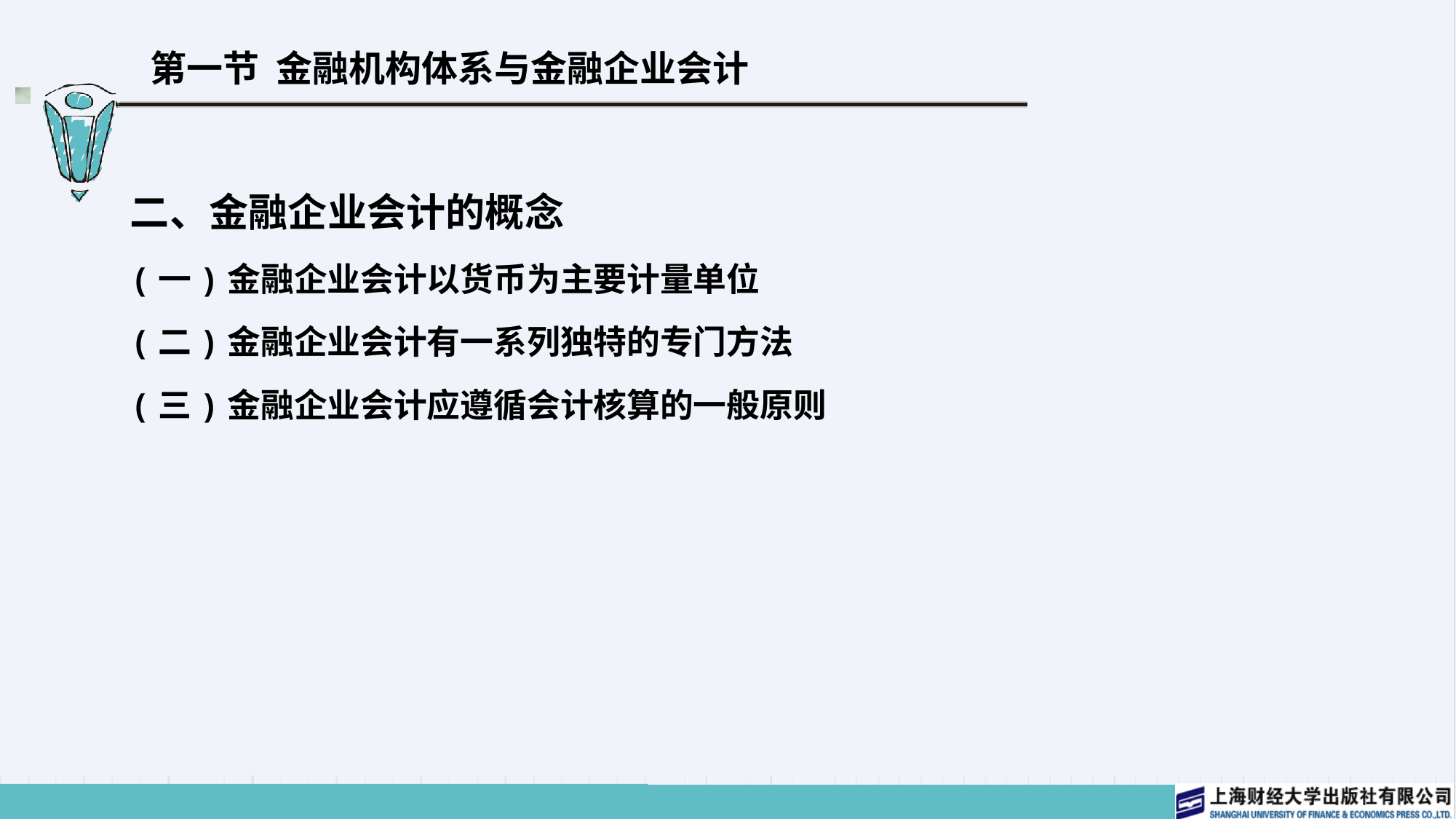

# 第一节  金融机构体系与金融企业会计
二、金融企业会计的概念
(一)金融企业会计以货币为主要计量单位
(二)金融企业会计有一系列独特的专门方法
(三)金融企业会计应遵循会计核算的一般原则